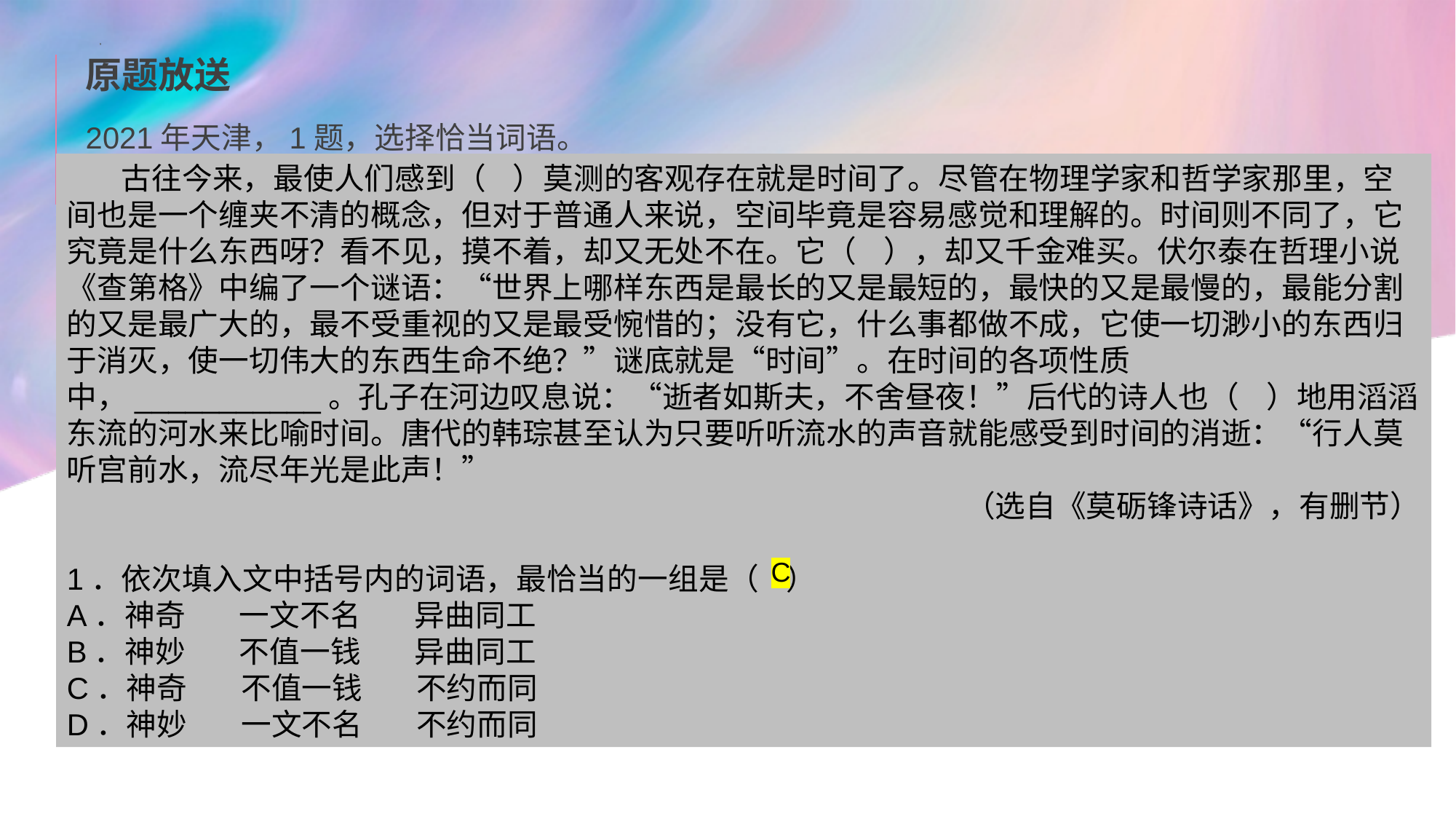

原题放送
2021年天津，1题，选择恰当词语。
古往今来，最使人们感到（    ）莫测的客观存在就是时间了。尽管在物理学家和哲学家那里，空间也是一个缠夹不清的概念，但对于普通人来说，空间毕竟是容易感觉和理解的。时间则不同了，它究竟是什么东西呀？看不见，摸不着，却又无处不在。它（    ），却又千金难买。伏尔泰在哲理小说《查第格》中编了一个谜语：“世界上哪样东西是最长的又是最短的，最快的又是最慢的，最能分割的又是最广大的，最不受重视的又是最受惋惜的；没有它，什么事都做不成，它使一切渺小的东西归于消灭，使一切伟大的东西生命不绝？”谜底就是“时间”。在时间的各项性质中，___________。孔子在河边叹息说：“逝者如斯夫，不舍昼夜！”后代的诗人也（    ）地用滔滔东流的河水来比喻时间。唐代的韩琮甚至认为只要听听流水的声音就能感受到时间的消逝：“行人莫听宫前水，流尽年光是此声！”
（选自《莫砺锋诗话》，有删节）

1．依次填入文中括号内的词语，最恰当的一组是（    ）
A．神奇        一文不名        异曲同工
B．神妙        不值一钱        异曲同工
C．神奇        不值一钱        不约而同
D．神妙        一文不名        不约而同
C